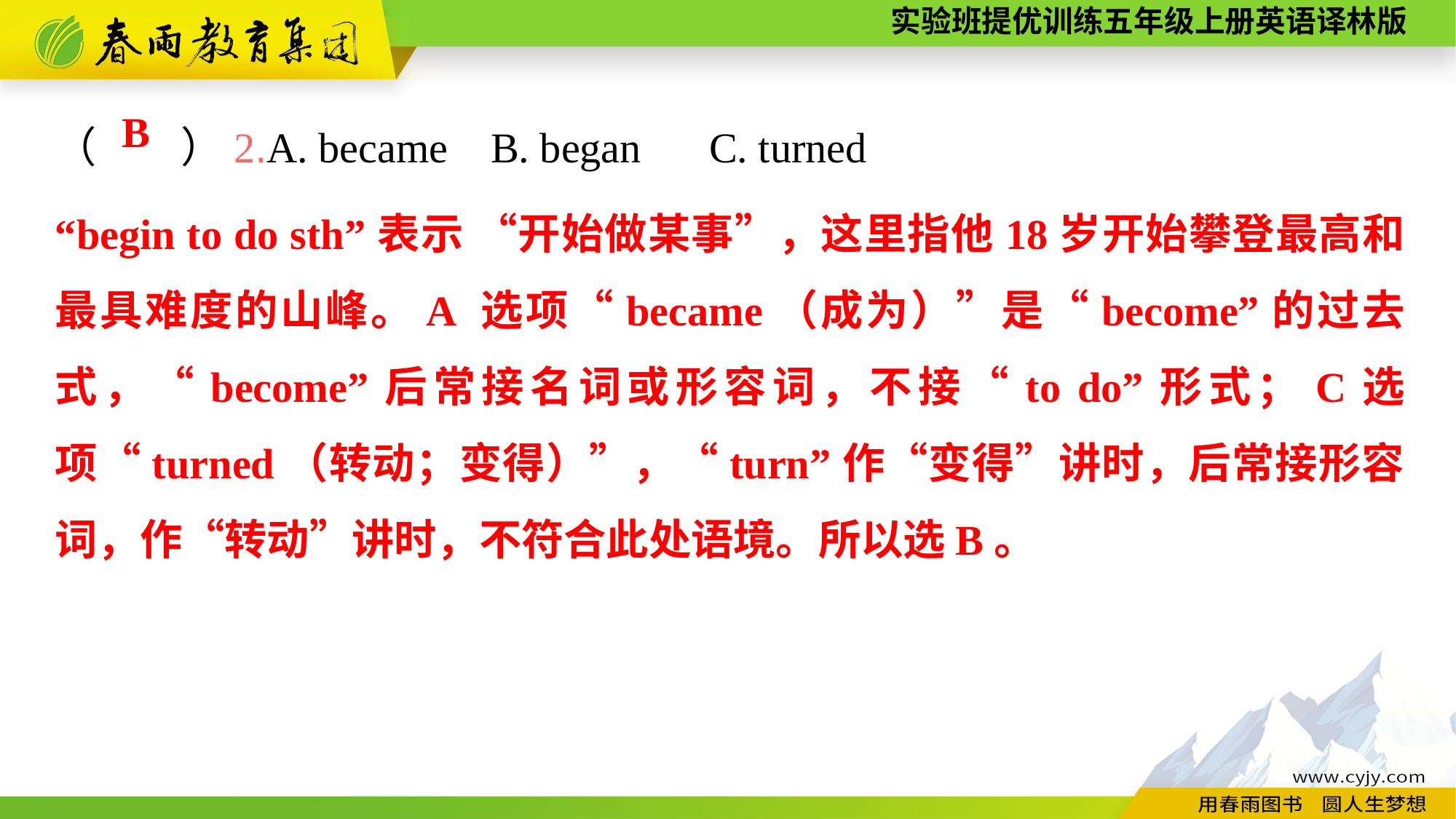

（　　）2.A. became	B. began	C. turned
B
“begin to do sth”表示 “开始做某事”，这里指他18岁开始攀登最高和最具难度的山峰。A 选项“became（成为）”是“become”的过去式，“become”后常接名词或形容词，不接“to do”形式；C选项“turned（转动；变得）”，“turn”作“变得”讲时，后常接形容词，作“转动”讲时，不符合此处语境。所以选B。